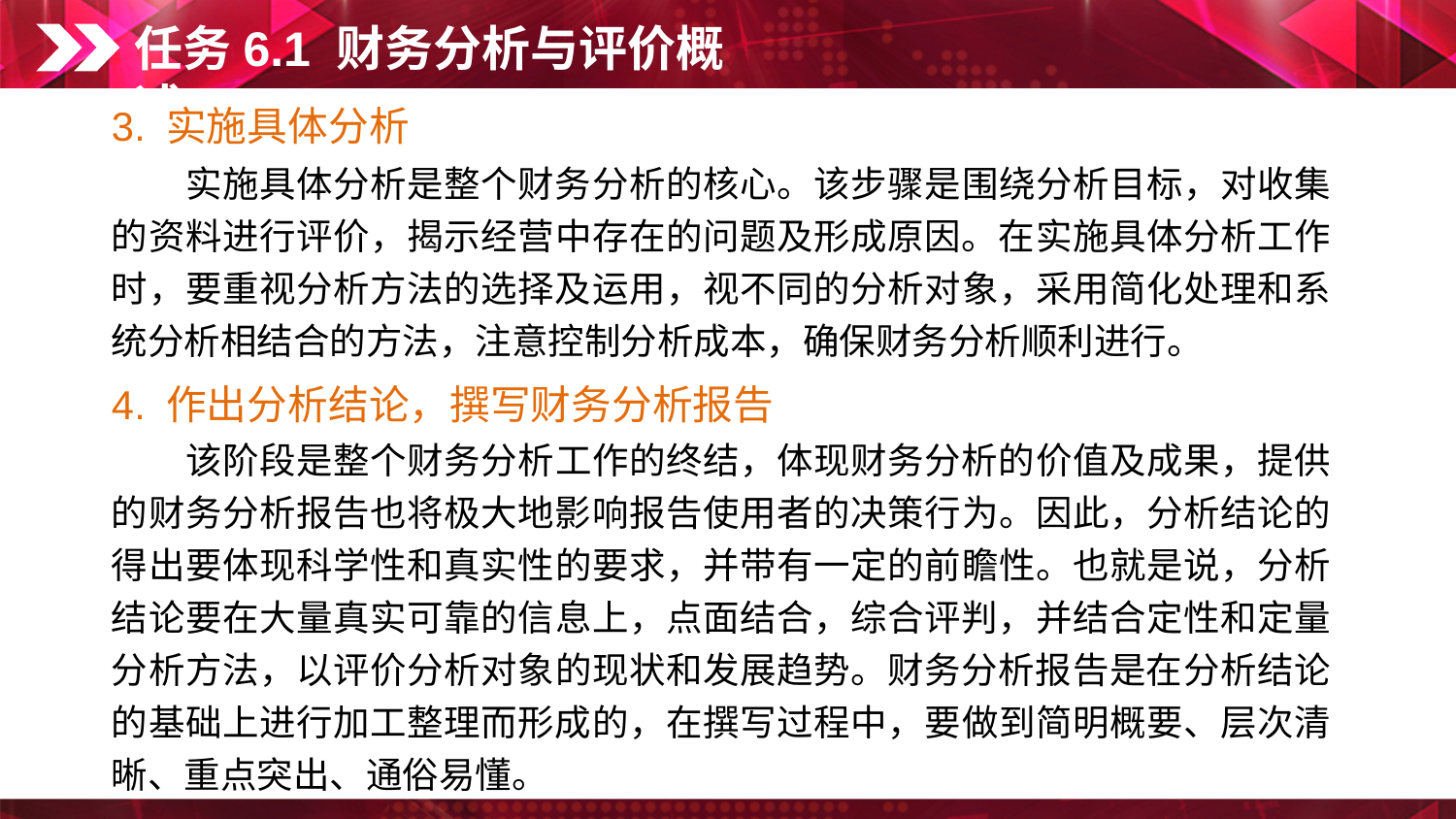

任务6.1 财务分析与评价概述

3. 实施具体分析
　　实施具体分析是整个财务分析的核心。该步骤是围绕分析目标，对收集的资料进行评价，揭示经营中存在的问题及形成原因。在实施具体分析工作时，要重视分析方法的选择及运用，视不同的分析对象，采用简化处理和系统分析相结合的方法，注意控制分析成本，确保财务分析顺利进行。
4. 作出分析结论，撰写财务分析报告
　　该阶段是整个财务分析工作的终结，体现财务分析的价值及成果，提供的财务分析报告也将极大地影响报告使用者的决策行为。因此，分析结论的得出要体现科学性和真实性的要求，并带有一定的前瞻性。也就是说，分析结论要在大量真实可靠的信息上，点面结合，综合评判，并结合定性和定量分析方法，以评价分析对象的现状和发展趋势。财务分析报告是在分析结论的基础上进行加工整理而形成的，在撰写过程中，要做到简明概要、层次清晰、重点突出、通俗易懂。